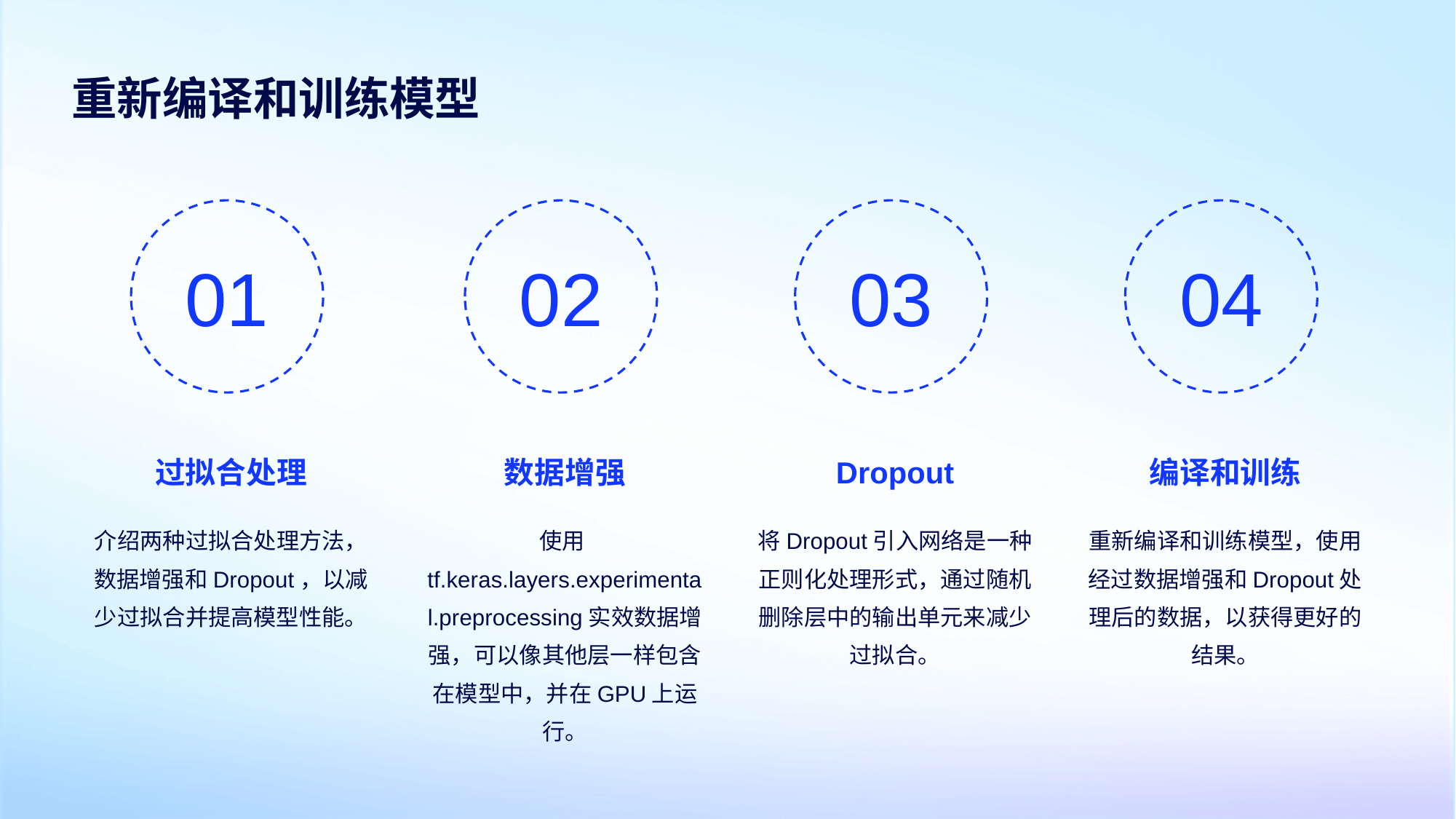

重新编译和训练模型

01
02
03
04
过拟合处理
数据增强
Dropout
编译和训练
介绍两种过拟合处理方法，数据增强和Dropout，以减少过拟合并提高模型性能。
使用tf.keras.layers.experimental.preprocessing实效数据增强，可以像其他层一样包含在模型中，并在GPU上运行。
将Dropout引入网络是一种正则化处理形式，通过随机删除层中的输出单元来减少过拟合。
重新编译和训练模型，使用经过数据增强和Dropout处理后的数据，以获得更好的结果。